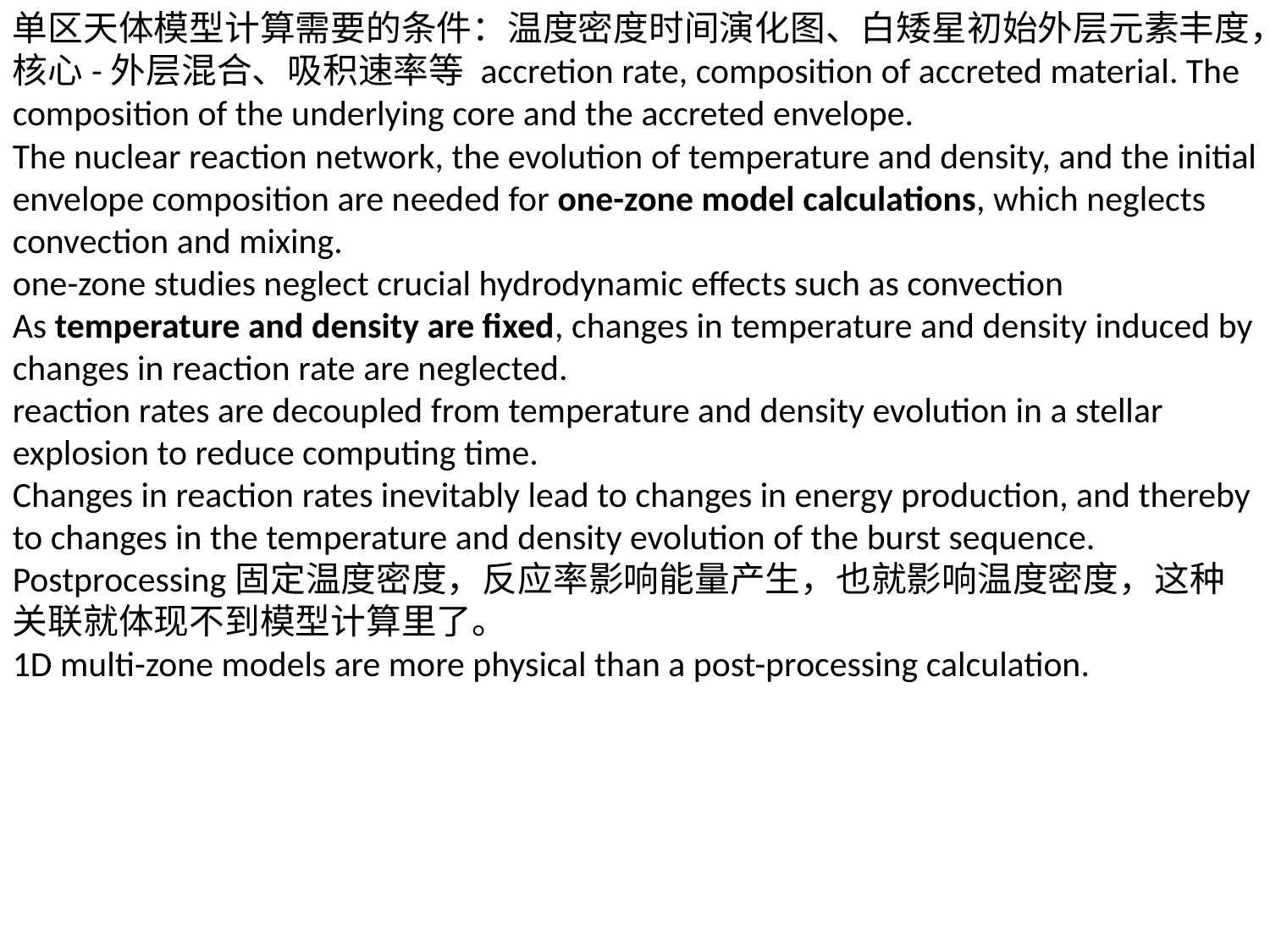

单区天体模型计算需要的条件：温度密度时间演化图、白矮星初始外层元素丰度，核心-外层混合、吸积速率等 accretion rate, composition of accreted material. The composition of the underlying core and the accreted envelope.
The nuclear reaction network, the evolution of temperature and density, and the initial envelope composition are needed for one-zone model calculations, which neglects convection and mixing.
one-zone studies neglect crucial hydrodynamic effects such as convection
As temperature and density are fixed, changes in temperature and density induced by changes in reaction rate are neglected.
reaction rates are decoupled from temperature and density evolution in a stellar explosion to reduce computing time.
Changes in reaction rates inevitably lead to changes in energy production, and thereby to changes in the temperature and density evolution of the burst sequence.
Postprocessing固定温度密度，反应率影响能量产生，也就影响温度密度，这种关联就体现不到模型计算里了。
1D multi-zone models are more physical than a post-processing calculation.